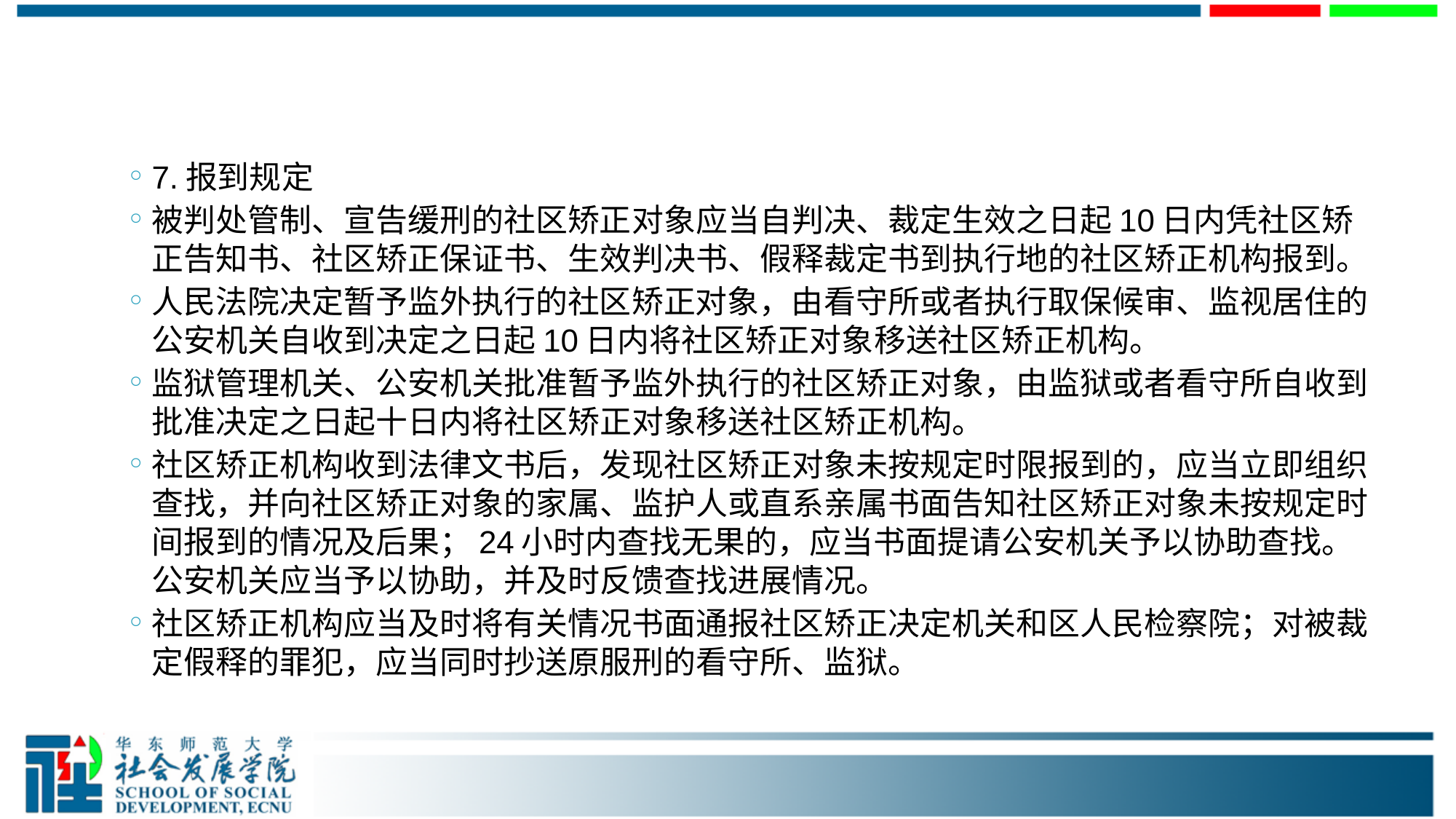

#
7.报到规定
被判处管制、宣告缓刑的社区矫正对象应当自判决、裁定生效之日起10日内凭社区矫正告知书、社区矫正保证书、生效判决书、假释裁定书到执行地的社区矫正机构报到。
人民法院决定暂予监外执行的社区矫正对象，由看守所或者执行取保候审、监视居住的公安机关自收到决定之日起10日内将社区矫正对象移送社区矫正机构。
监狱管理机关、公安机关批准暂予监外执行的社区矫正对象，由监狱或者看守所自收到批准决定之日起十日内将社区矫正对象移送社区矫正机构。
社区矫正机构收到法律文书后，发现社区矫正对象未按规定时限报到的，应当立即组织查找，并向社区矫正对象的家属、监护人或直系亲属书面告知社区矫正对象未按规定时间报到的情况及后果；24小时内查找无果的，应当书面提请公安机关予以协助查找。公安机关应当予以协助，并及时反馈查找进展情况。
社区矫正机构应当及时将有关情况书面通报社区矫正决定机关和区人民检察院；对被裁定假释的罪犯，应当同时抄送原服刑的看守所、监狱。